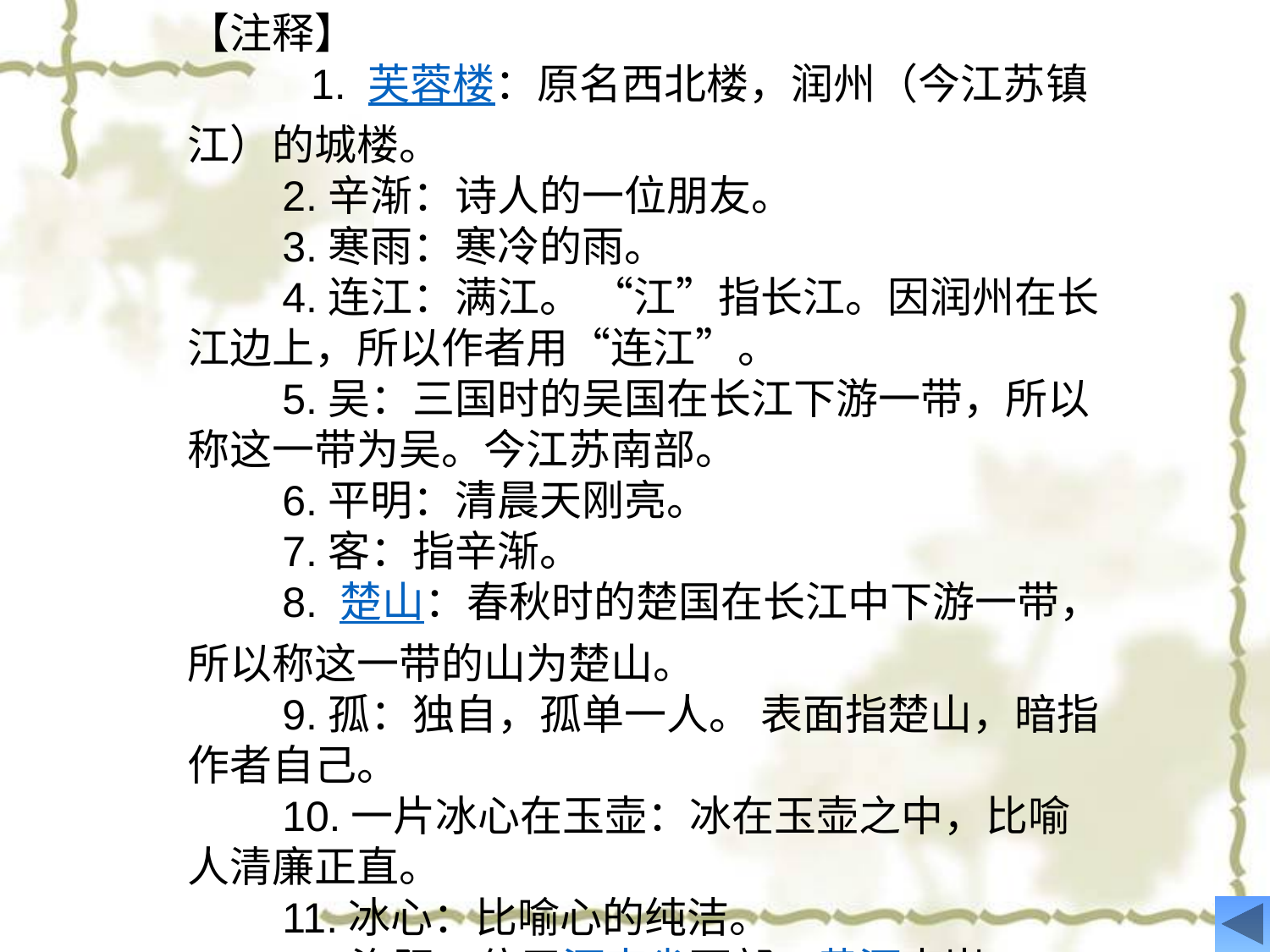

【注释】
　　   1. 芙蓉楼：原名西北楼，润州（今江苏镇江）的城楼。
　　2.辛渐：诗人的一位朋友。
　　3.寒雨：寒冷的雨。
　　4.连江：满江。 “江”指长江。因润州在长江边上，所以作者用“连江”。
　　5.吴：三国时的吴国在长江下游一带，所以称这一带为吴。今江苏南部。
　　6.平明：清晨天刚亮。
　　7.客：指辛渐。
　　8. 楚山：春秋时的楚国在长江中下游一带，所以称这一带的山为楚山。
　　9.孤：独自，孤单一人。 表面指楚山，暗指作者自己。
　　10.一片冰心在玉壶：冰在玉壶之中，比喻人清廉正直。
　　11.冰心：比喻心的纯洁。
　　12.洛阳：位于河南省西部、黄河南岸。

润州（今江苏镇江）的城楼。
诗人的朋友